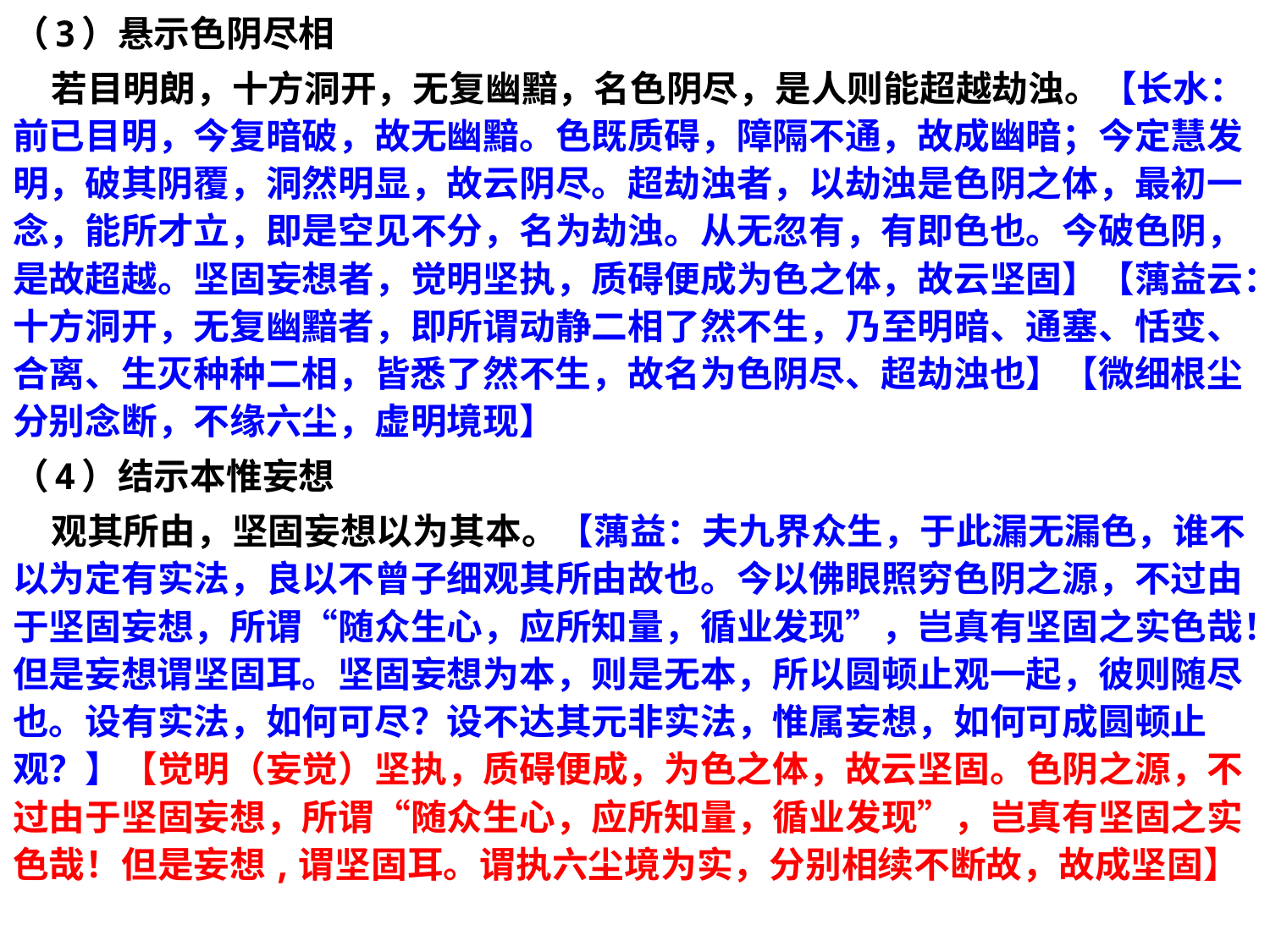

（3）悬示色阴尽相
    若目明朗，十方洞开，无复幽黯，名色阴尽，是人则能超越劫浊。【长水：前已目明，今复暗破，故无幽黯。色既质碍，障隔不通，故成幽暗；今定慧发明，破其阴覆，洞然明显，故云阴尽。超劫浊者，以劫浊是色阴之体，最初一念，能所才立，即是空见不分，名为劫浊。从无忽有，有即色也。今破色阴，是故超越。坚固妄想者，觉明坚执，质碍便成为色之体，故云坚固】【蕅益云：十方洞开，无复幽黯者，即所谓动静二相了然不生，乃至明暗、通塞、恬变、合离、生灭种种二相，皆悉了然不生，故名为色阴尽、超劫浊也】【微细根尘分别念断，不缘六尘，虚明境现】
（4）结示本惟妄想
    观其所由，坚固妄想以为其本。【蕅益：夫九界众生，于此漏无漏色，谁不以为定有实法，良以不曾子细观其所由故也。今以佛眼照穷色阴之源，不过由于坚固妄想，所谓“随众生心，应所知量，循业发现”，岂真有坚固之实色哉！但是妄想谓坚固耳。坚固妄想为本，则是无本，所以圆顿止观一起，彼则随尽也。设有实法，如何可尽？设不达其元非实法，惟属妄想，如何可成圆顿止观？】【觉明（妄觉）坚执，质碍便成，为色之体，故云坚固。色阴之源，不过由于坚固妄想，所谓“随众生心，应所知量，循业发现”，岂真有坚固之实色哉！但是妄想,谓坚固耳。谓执六尘境为实，分别相续不断故，故成坚固】